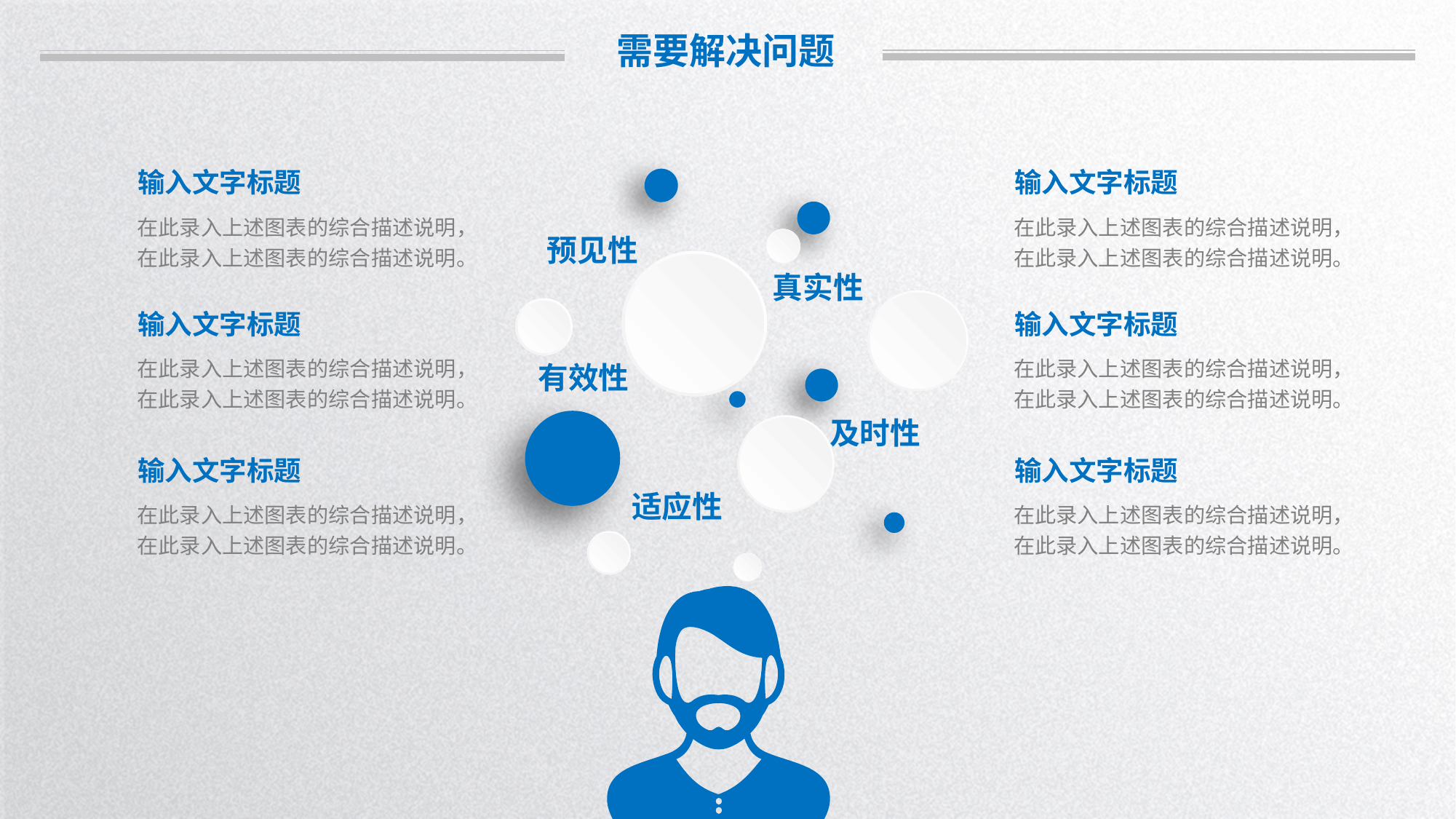

需要解决问题
输入文字标题
输入文字标题

在此录入上述图表的综合描述说明，在此录入上述图表的综合描述说明。
在此录入上述图表的综合描述说明，在此录入上述图表的综合描述说明。
预见性

真实性

输入文字标题
输入文字标题
在此录入上述图表的综合描述说明，在此录入上述图表的综合描述说明。
在此录入上述图表的综合描述说明，在此录入上述图表的综合描述说明。
有效性

及时性

输入文字标题
输入文字标题
适应性
在此录入上述图表的综合描述说明，在此录入上述图表的综合描述说明。
在此录入上述图表的综合描述说明，在此录入上述图表的综合描述说明。